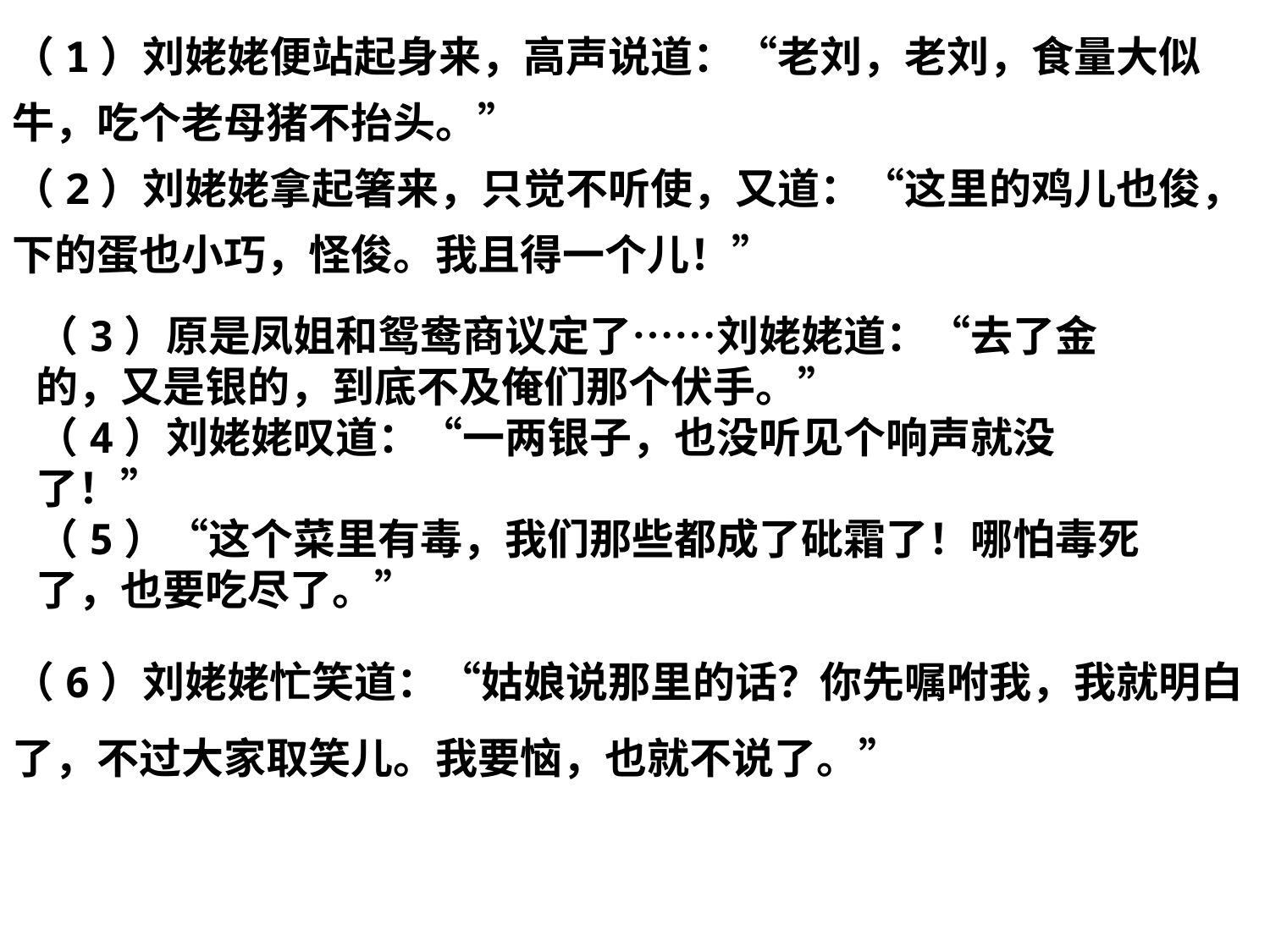

（1）刘姥姥便站起身来，高声说道：“老刘，老刘，食量大似牛，吃个老母猪不抬头。”
（2）刘姥姥拿起箸来，只觉不听使，又道：“这里的鸡儿也俊，下的蛋也小巧，怪俊。我且得一个儿！”

（3）原是凤姐和鸳鸯商议定了……刘姥姥道：“去了金的，又是银的，到底不及俺们那个伏手。”
（4）刘姥姥叹道：“一两银子，也没听见个响声就没了！”
（5）“这个菜里有毒，我们那些都成了砒霜了！哪怕毒死了，也要吃尽了。”

（6）刘姥姥忙笑道：“姑娘说那里的话？你先嘱咐我，我就明白了，不过大家取笑儿。我要恼，也就不说了。”